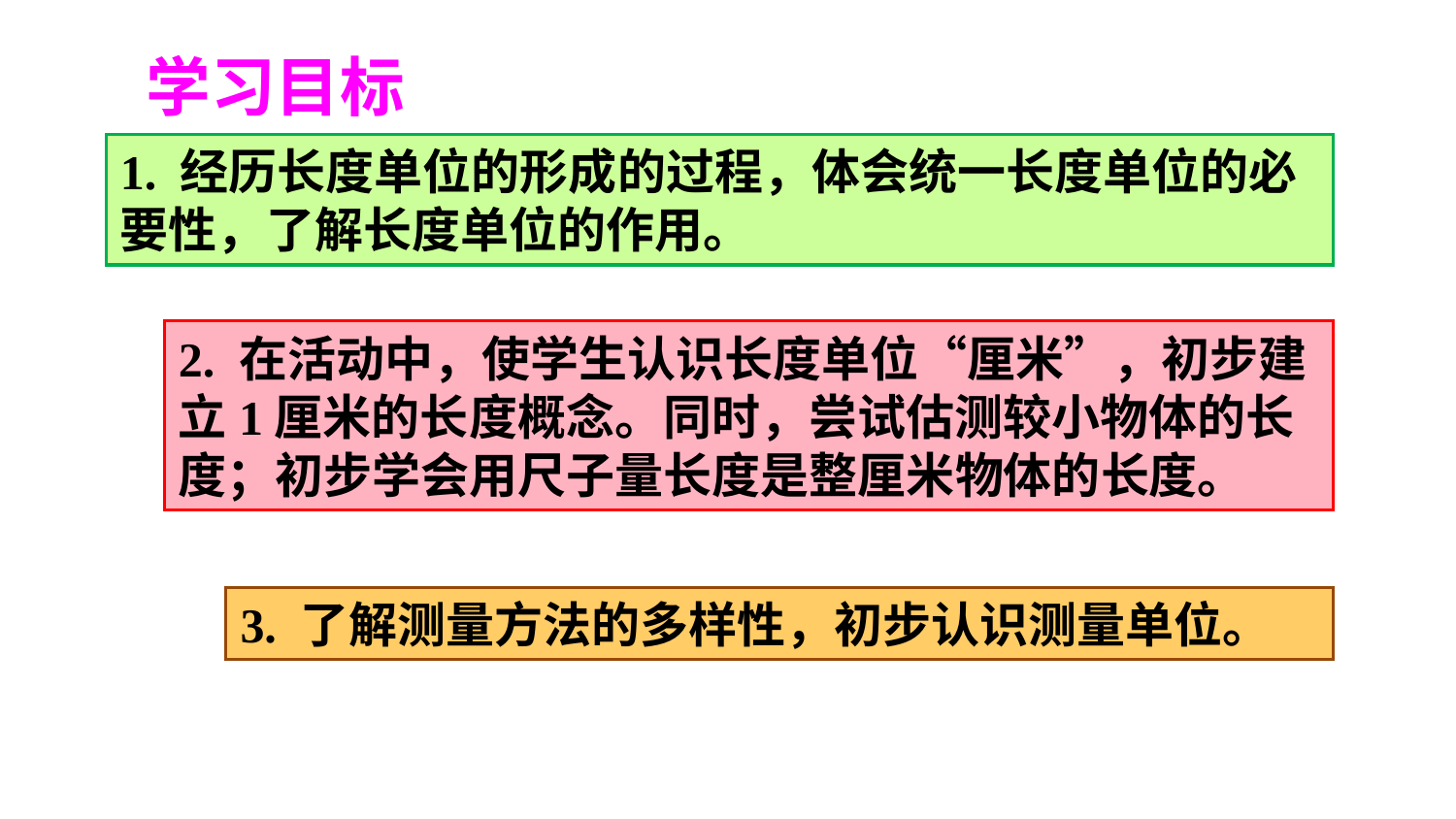

学习目标
1. 经历长度单位的形成的过程，体会统一长度单位的必要性，了解长度单位的作用。
2. 在活动中，使学生认识长度单位“厘米”，初步建立1厘米的长度概念。同时，尝试估测较小物体的长度；初步学会用尺子量长度是整厘米物体的长度。
3. 了解测量方法的多样性，初步认识测量单位。